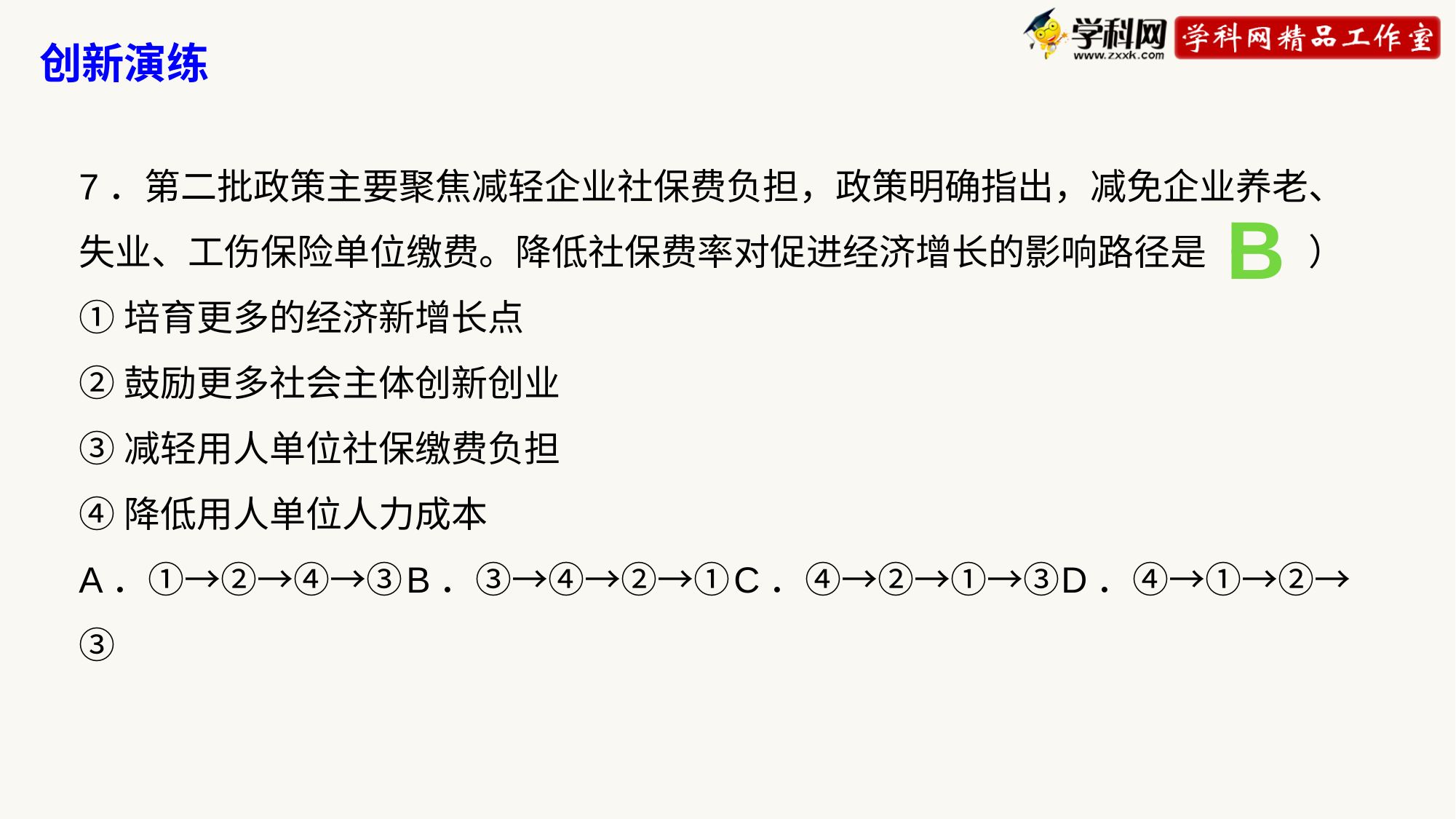

创新演练
7．第二批政策主要聚焦减轻企业社保费负担，政策明确指出，减免企业养老、失业、工伤保险单位缴费。降低社保费率对促进经济增长的影响路径是（        ）
①培育更多的经济新增长点
②鼓励更多社会主体创新创业
③减轻用人单位社保缴费负担
④降低用人单位人力成本
A．①→②→④→③	B．③→④→②→①	C．④→②→①→③	D．④→①→②→③

B